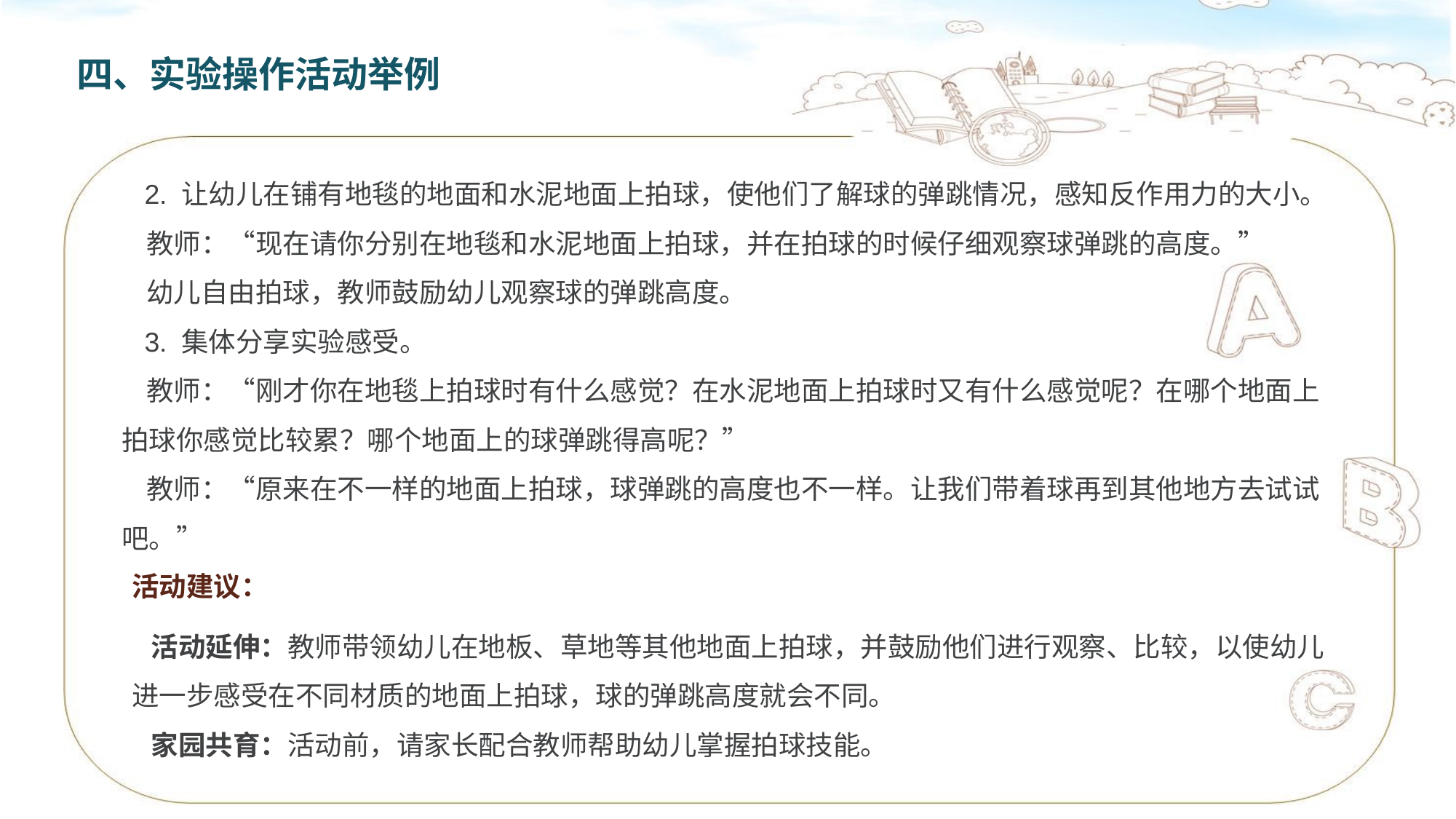

四、实验操作活动举例
   2. 让幼儿在铺有地毯的地面和水泥地面上拍球，使他们了解球的弹跳情况，感知反作用力的大小。
   教师：“现在请你分别在地毯和水泥地面上拍球，并在拍球的时候仔细观察球弹跳的高度。”
   幼儿自由拍球，教师鼓励幼儿观察球的弹跳高度。
   3. 集体分享实验感受。
   教师：“刚才你在地毯上拍球时有什么感觉？在水泥地面上拍球时又有什么感觉呢？在哪个地面上拍球你感觉比较累？哪个地面上的球弹跳得高呢？”
   教师：“原来在不一样的地面上拍球，球弹跳的高度也不一样。让我们带着球再到其他地方去试试吧。”
活动建议：
  活动延伸：教师带领幼儿在地板、草地等其他地面上拍球，并鼓励他们进行观察、比较，以使幼儿进一步感受在不同材质的地面上拍球，球的弹跳高度就会不同。
  家园共育：活动前，请家长配合教师帮助幼儿掌握拍球技能。